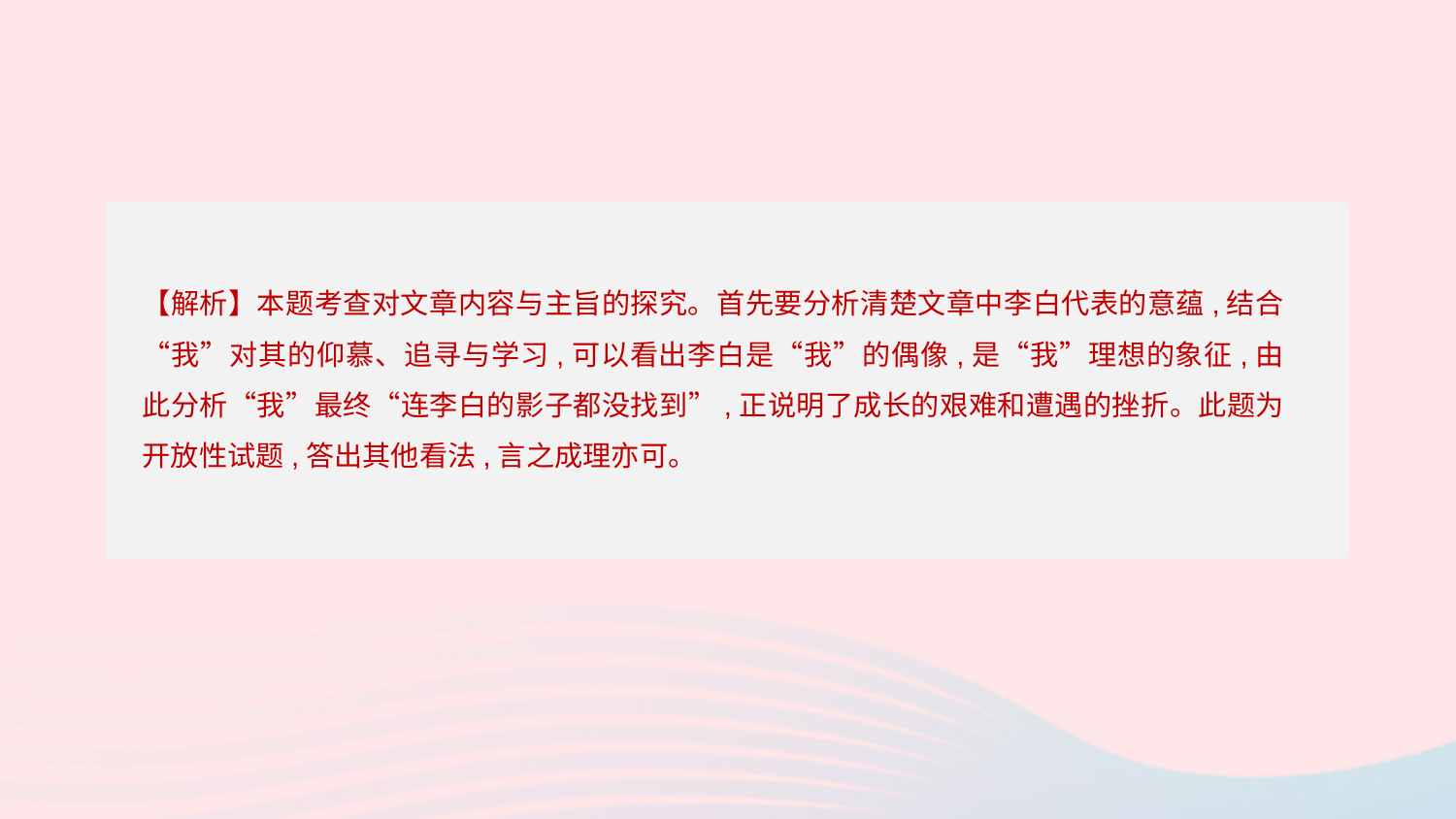

【解析】本题考查对文章内容与主旨的探究。首先要分析清楚文章中李白代表的意蕴,结合“我”对其的仰慕、追寻与学习,可以看出李白是“我”的偶像,是“我”理想的象征,由此分析“我”最终“连李白的影子都没找到”,正说明了成长的艰难和遭遇的挫折。此题为开放性试题,答出其他看法,言之成理亦可。